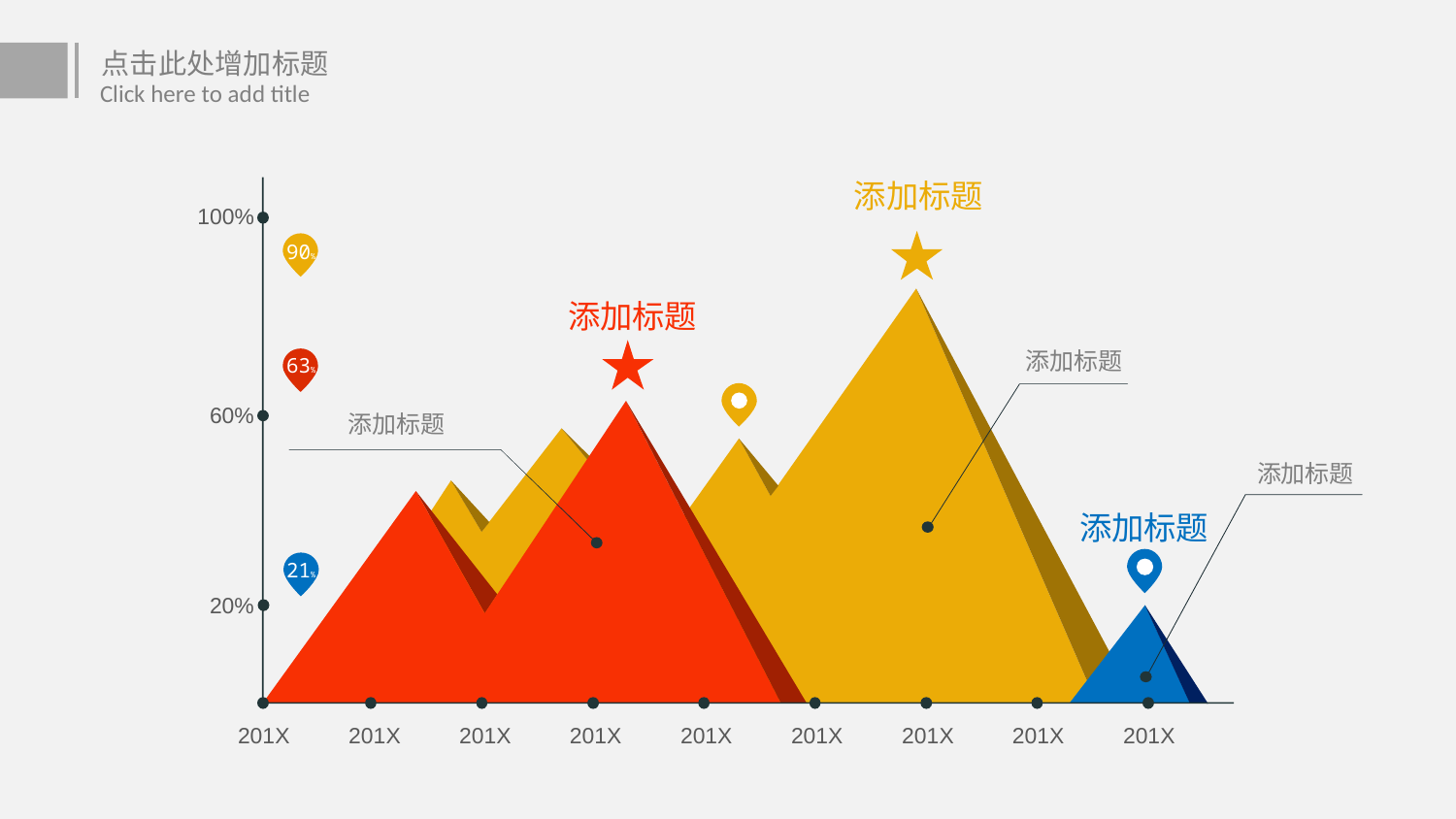

点击此处增加标题

Click here to add title
添加标题

100%

90%

添加标题

添加标题

63%

60%

添加标题

添加标题

添加标题

21%

20%

201X
201X
201X
201X
201X
201X
201X
201X
201X